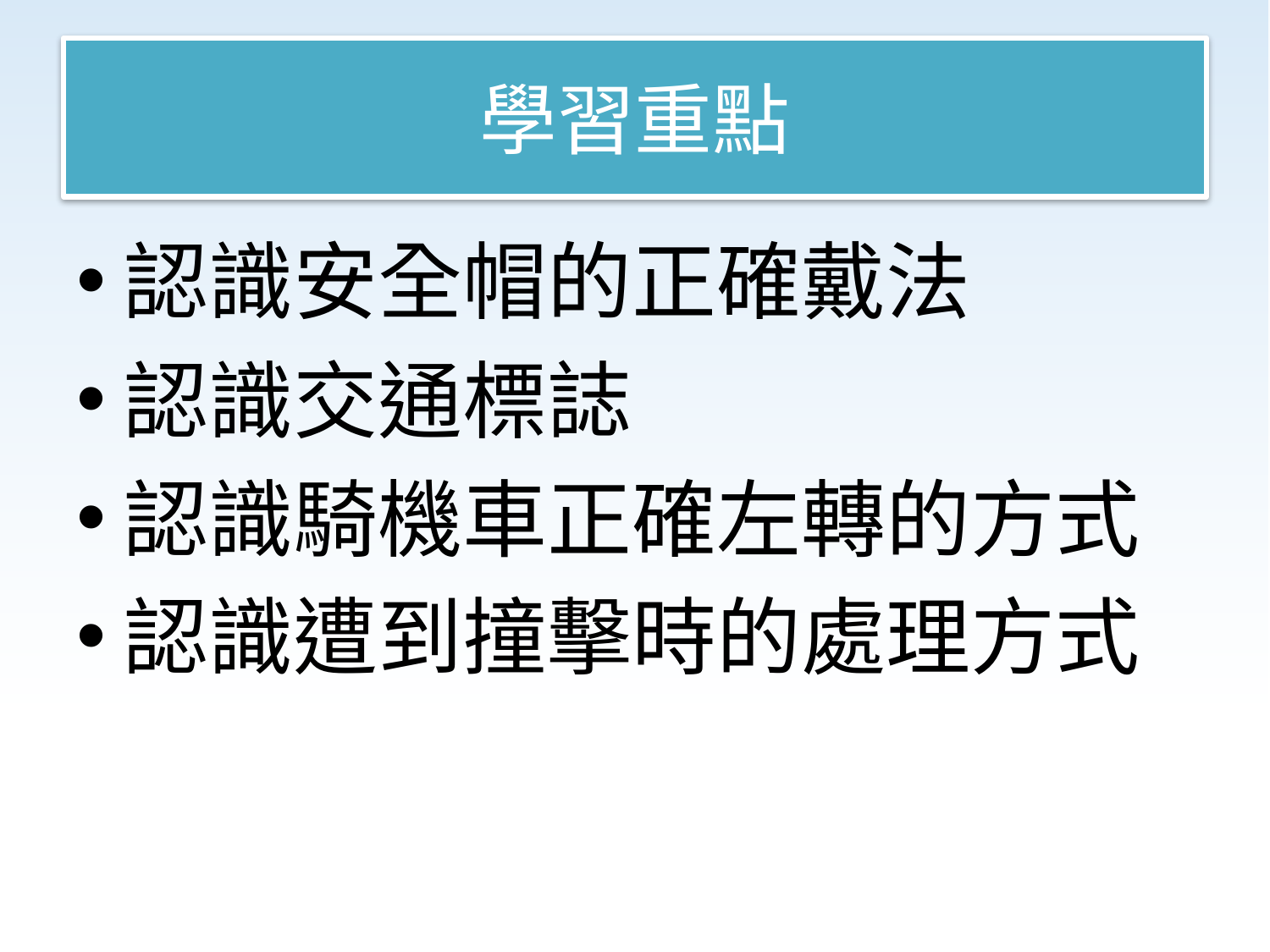

# 學習重點
認識安全帽的正確戴法
認識交通標誌
認識騎機車正確左轉的方式
認識遭到撞擊時的處理方式